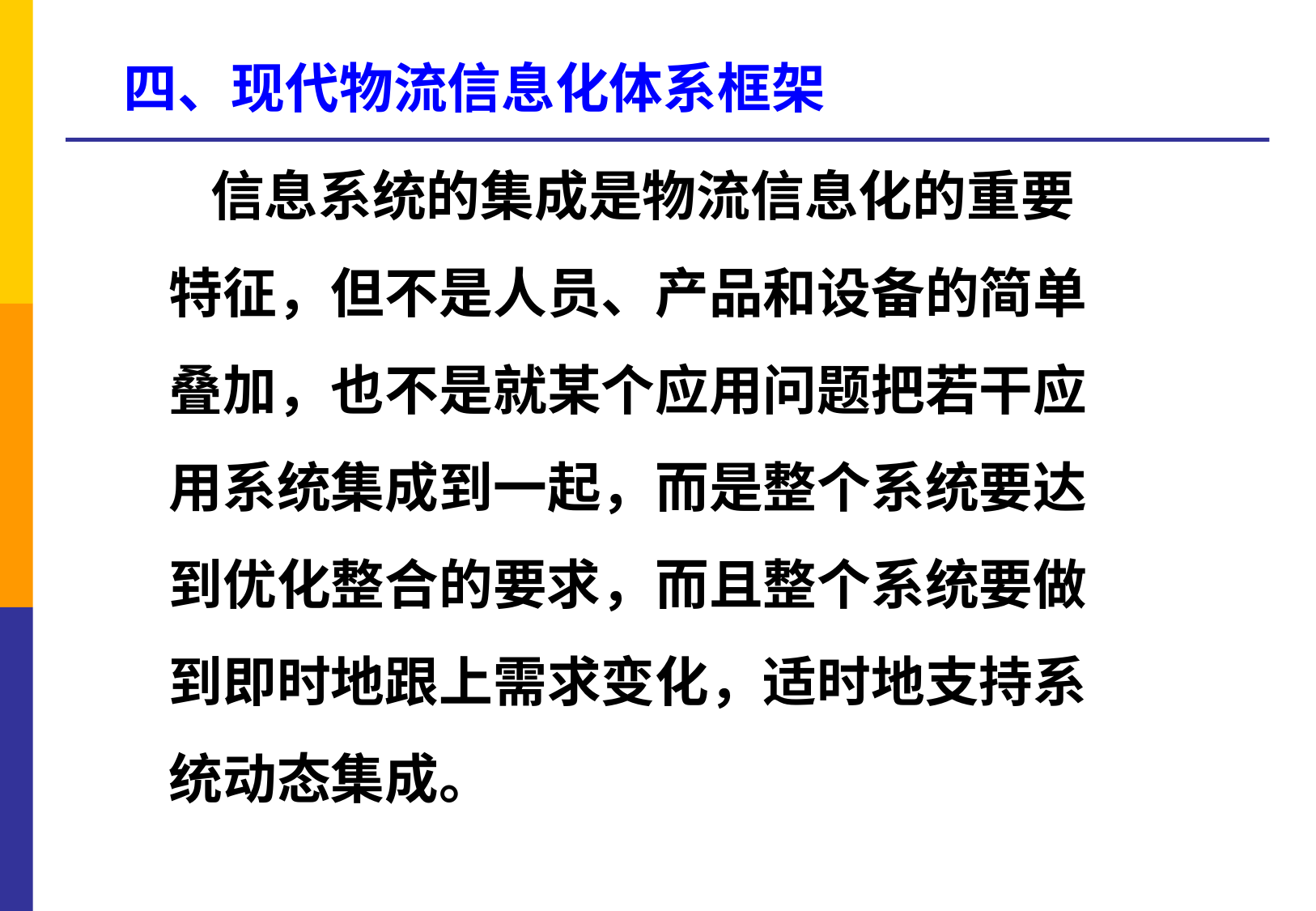

四、现代物流信息化体系框架
      信息系统的集成是物流信息化的重要特征，但不是人员、产品和设备的简单叠加，也不是就某个应用问题把若干应用系统集成到一起，而是整个系统要达到优化整合的要求，而且整个系统要做到即时地跟上需求变化，适时地支持系统动态集成。